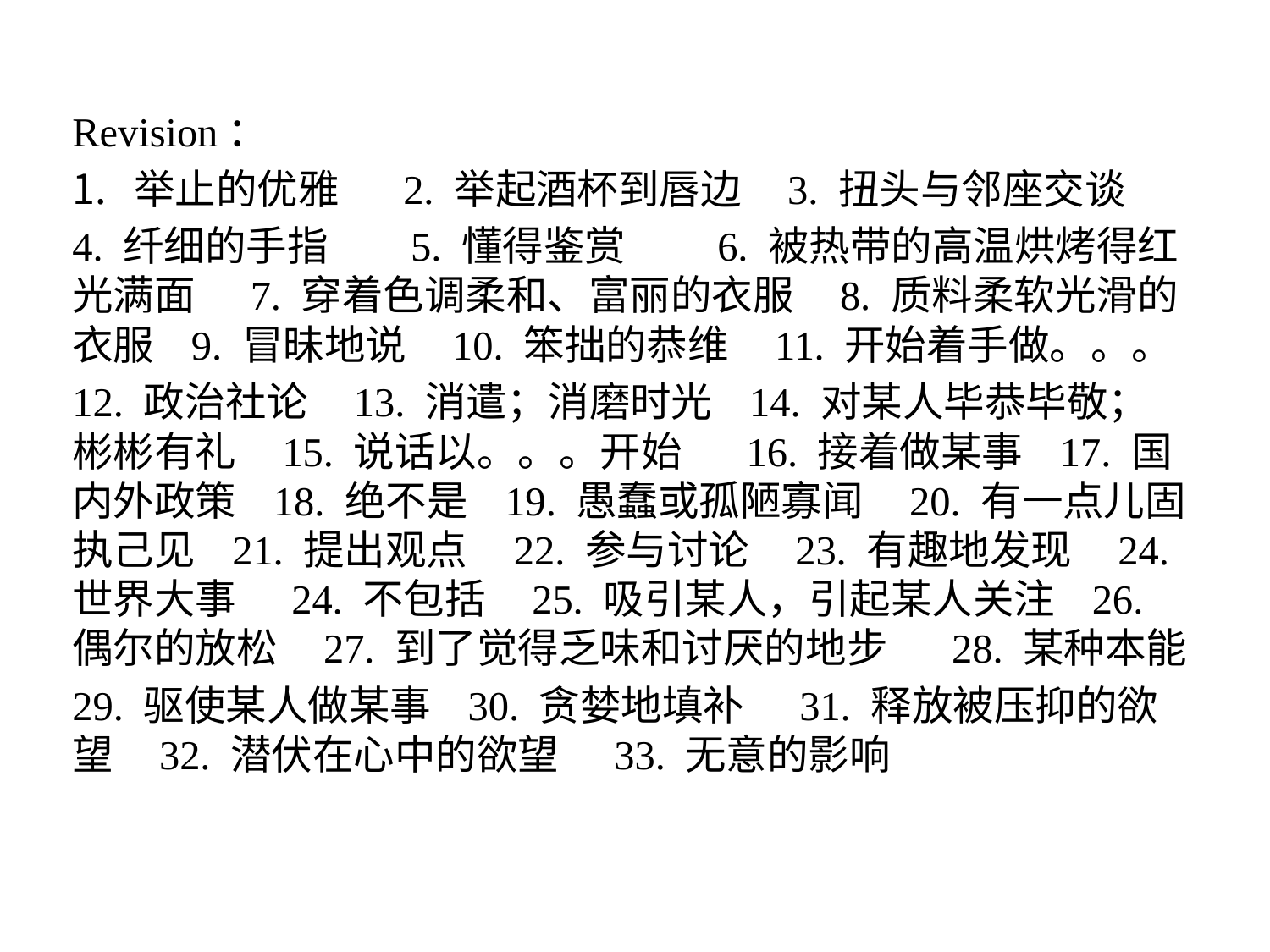

Revision：
举止的优雅      2. 举起酒杯到唇边    3. 扭头与邻座交谈
4. 纤细的手指        5. 懂得鉴赏         6. 被热带的高温烘烤得红光满面     7. 穿着色调柔和、富丽的衣服    8. 质料柔软光滑的衣服   9. 冒昧地说    10. 笨拙的恭维    11. 开始着手做。。。
12. 政治社论    13. 消遣；消磨时光   14. 对某人毕恭毕敬；彬彬有礼    15. 说话以。。。开始      16. 接着做某事   17. 国内外政策   18. 绝不是   19. 愚蠢或孤陋寡闻    20. 有一点儿固执己见   21. 提出观点    22. 参与讨论    23. 有趣地发现    24. 世界大事     24. 不包括    25. 吸引某人，引起某人关注   26. 偶尔的放松    27. 到了觉得乏味和讨厌的地步      28. 某种本能
29. 驱使某人做某事   30. 贪婪地填补     31. 释放被压抑的欲望    32. 潜伏在心中的欲望     33. 无意的影响